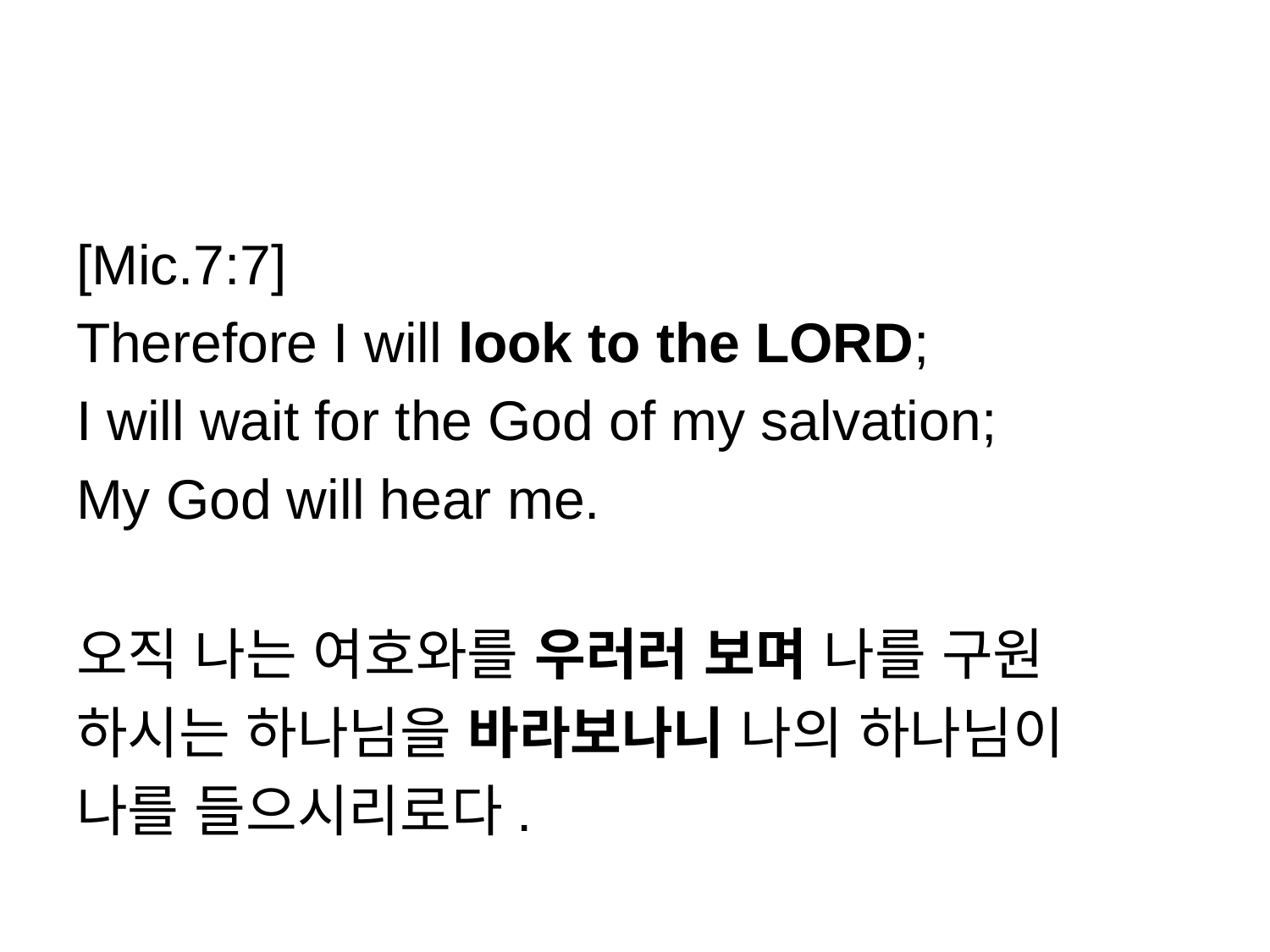

#
[Mic.7:7]
Therefore I will look to the LORD;
I will wait for the God of my salvation;
My God will hear me.

오직 나는 여호와를 우러러 보며 나를 구원
하시는 하나님을 바라보나니 나의 하나님이
나를 들으시리로다.